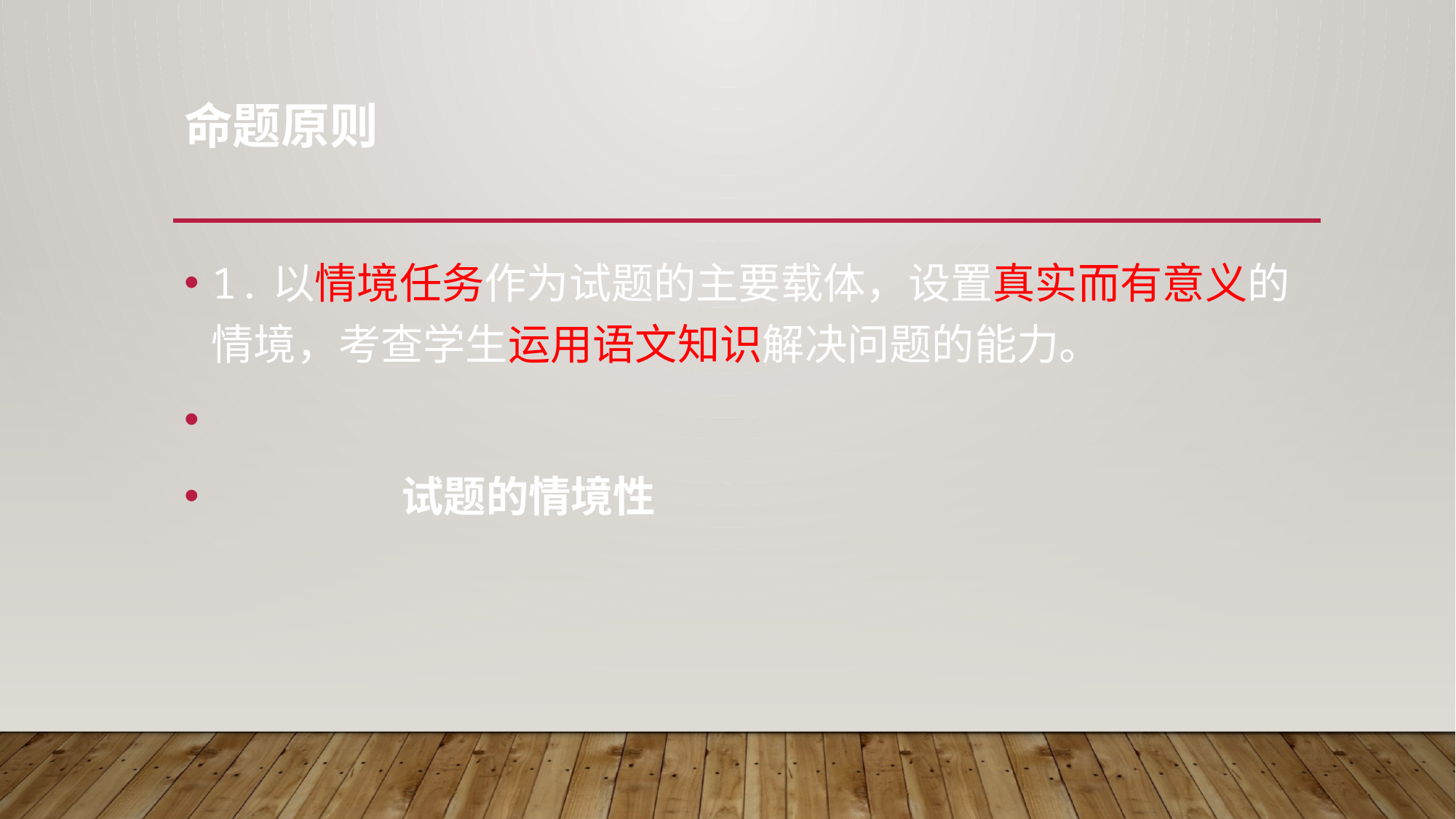

# 命题原则
1.以情境任务作为试题的主要载体，设置真实而有意义的情境，考查学生运用语文知识解决问题的能力。

                   试题的情境性